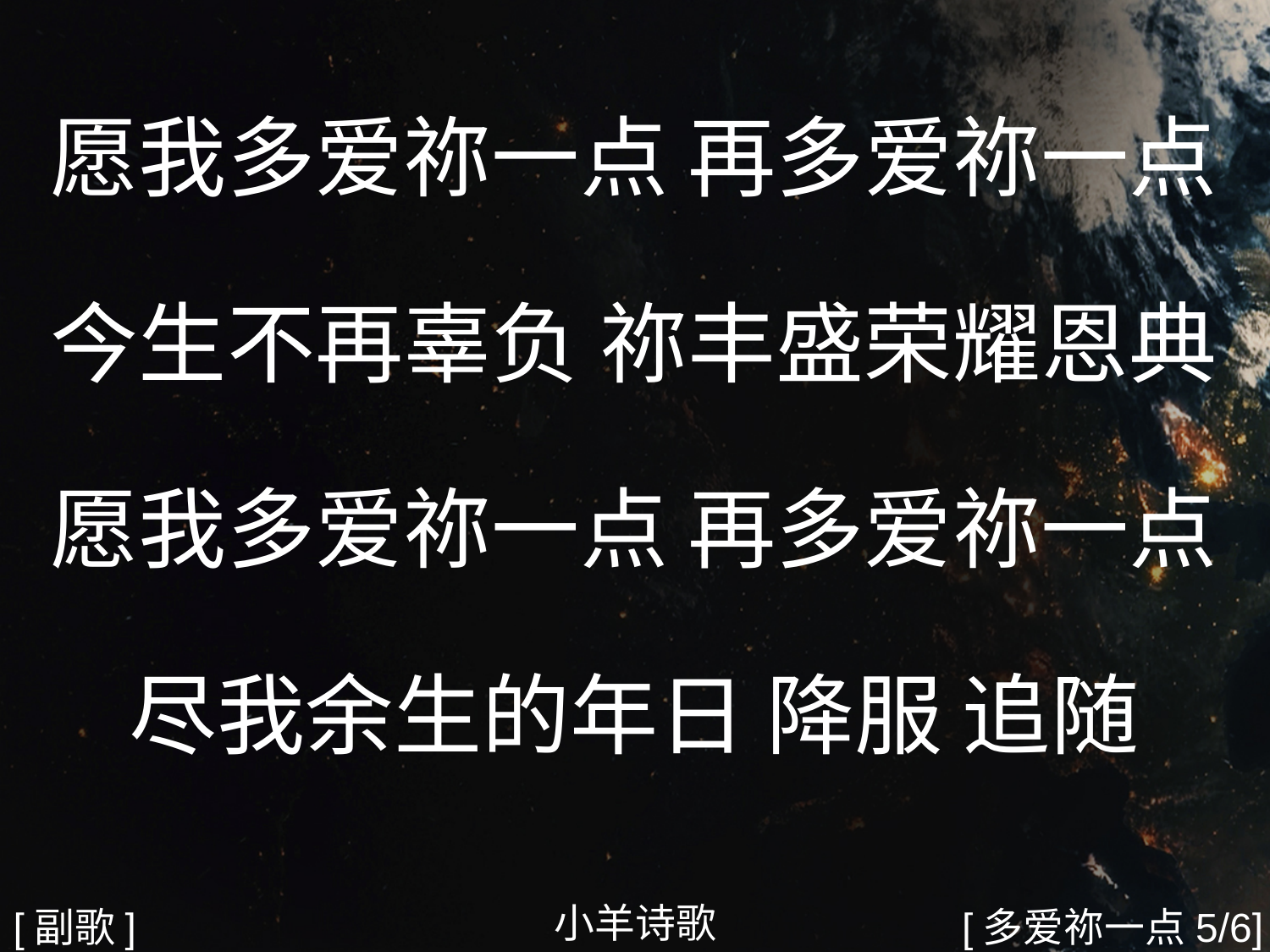

愿我多爱祢一点 再多爱祢一点

今生不再辜负 祢丰盛荣耀恩典

愿我多爱祢一点 再多爱祢一点

尽我余生的年日 降服 追随
#

小羊诗歌
[副歌]
[多爱祢一点5/6]